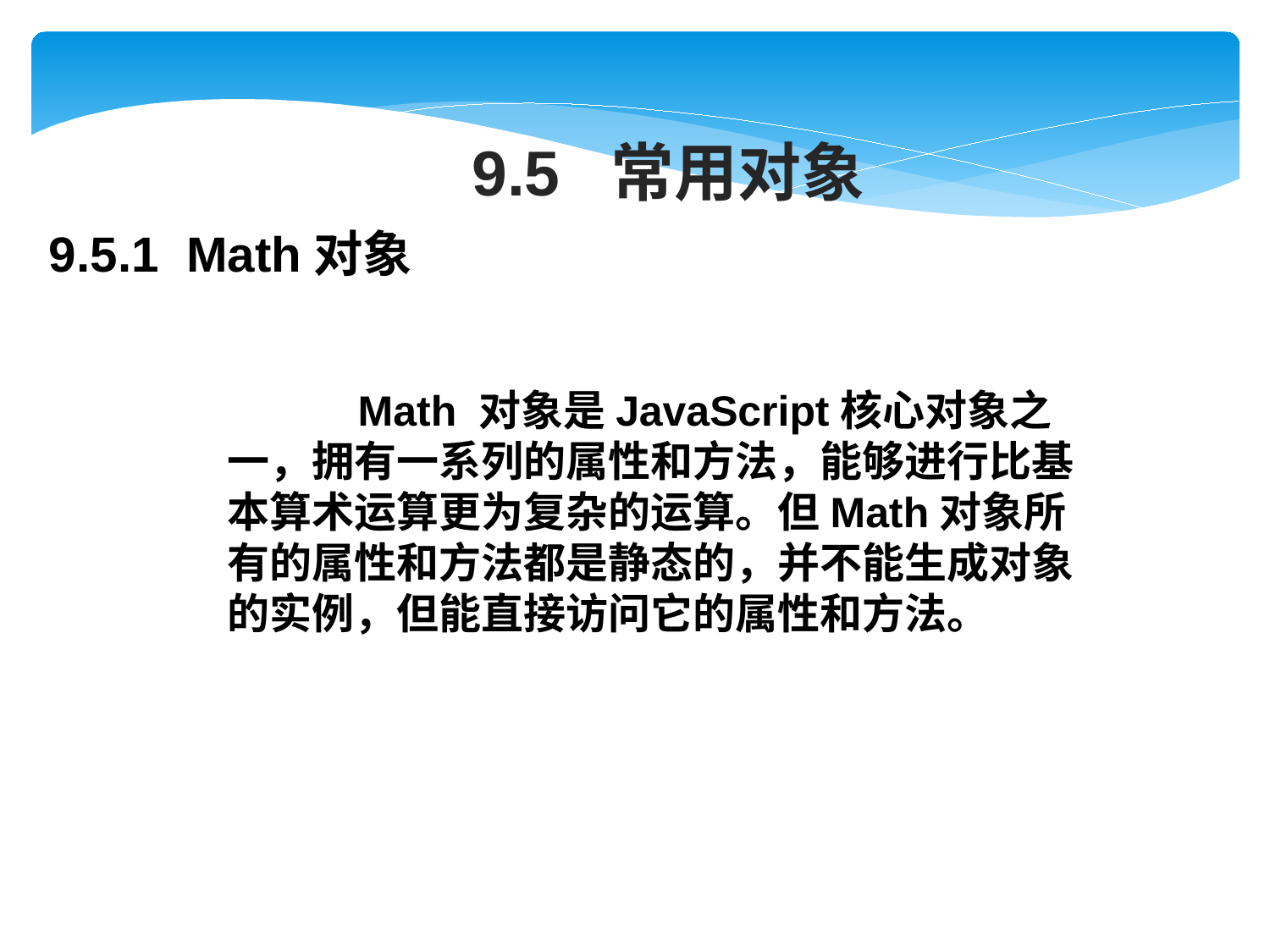

9.5  常用对象
9.5.1  Math对象
           Math 对象是JavaScript核心对象之一，拥有一系列的属性和方法，能够进行比基本算术运算更为复杂的运算。但Math对象所有的属性和方法都是静态的，并不能生成对象的实例，但能直接访问它的属性和方法。